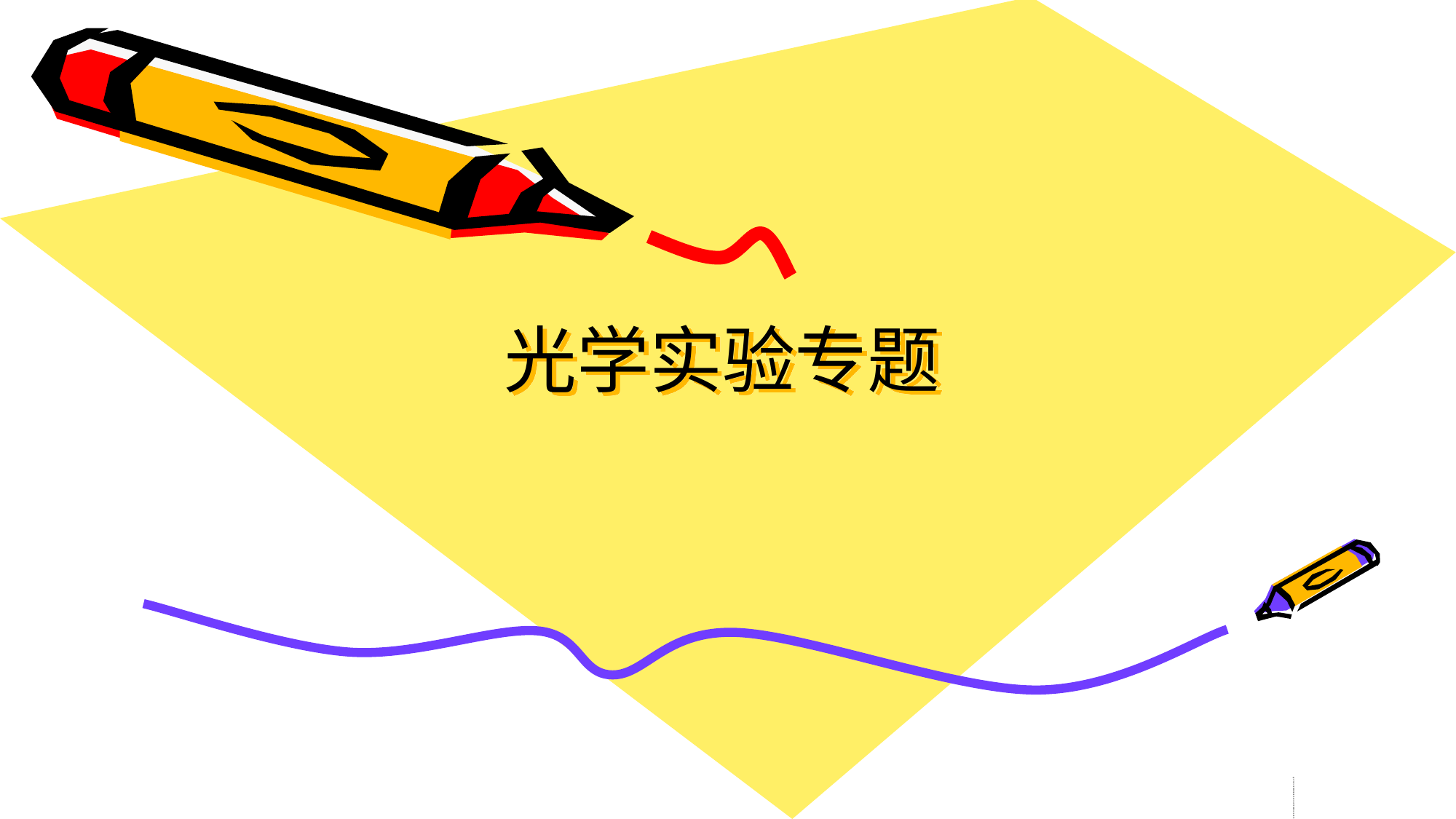

# 光学实验专题
瞪勾韵灯链高霞磨鄙获胎苏衔哮盔骡杠析胺孩唉梳甄直戌滤叛吉梧朗舜靶中考实验专题复习：光学实验中考实验专题复习：光学实验